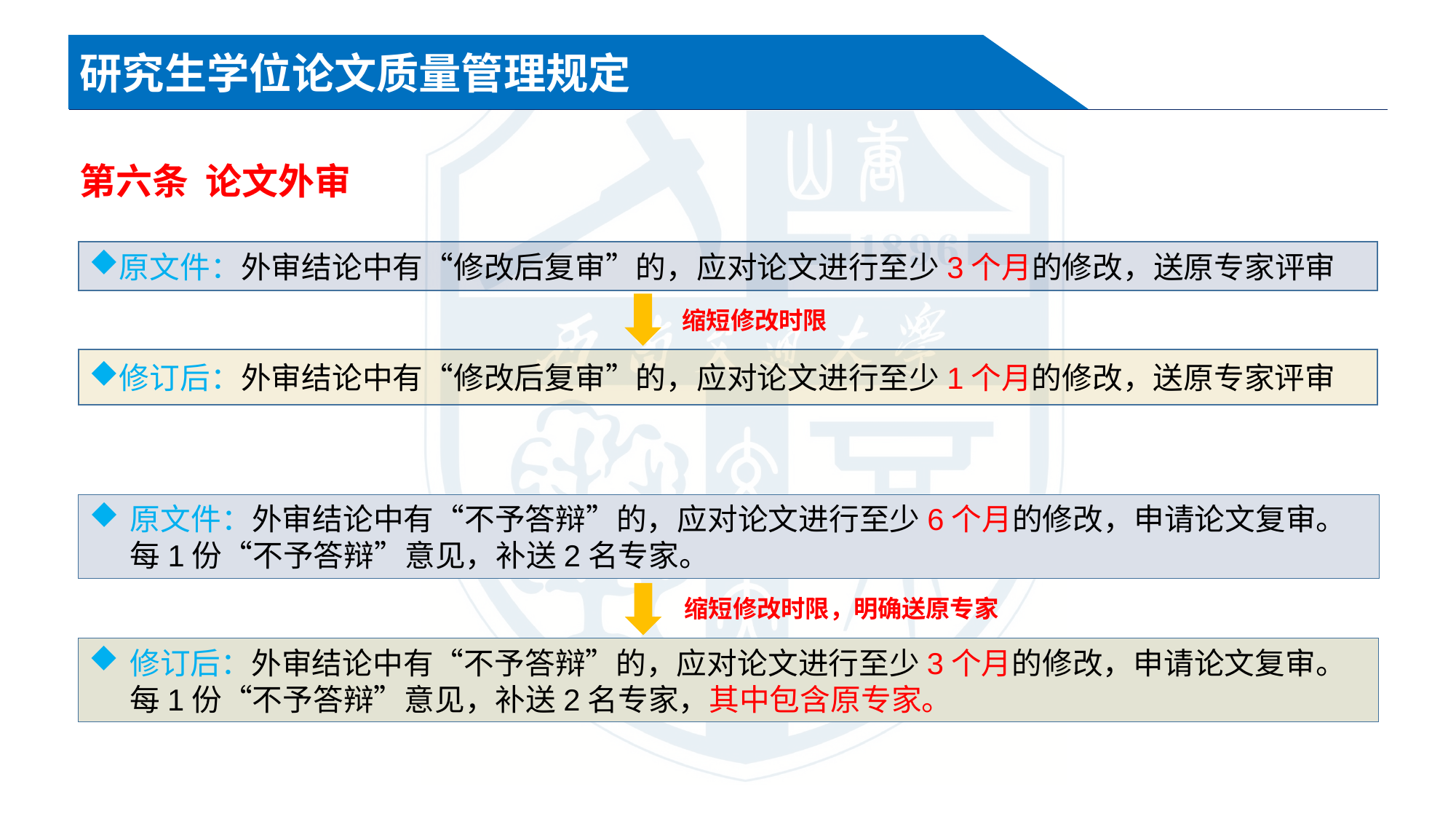

研究生学位论文质量管理规定
第六条  论文外审
原文件：外审结论中有“修改后复审”的，应对论文进行至少3个月的修改，送原专家评审

缩短修改时限
修订后：外审结论中有“修改后复审”的，应对论文进行至少1个月的修改，送原专家评审
原文件：外审结论中有“不予答辩”的，应对论文进行至少6个月的修改，申请论文复审。每1份“不予答辩”意见，补送2名专家。

缩短修改时限，明确送原专家
修订后：外审结论中有“不予答辩”的，应对论文进行至少3个月的修改，申请论文复审。每1份“不予答辩”意见，补送2名专家，其中包含原专家。